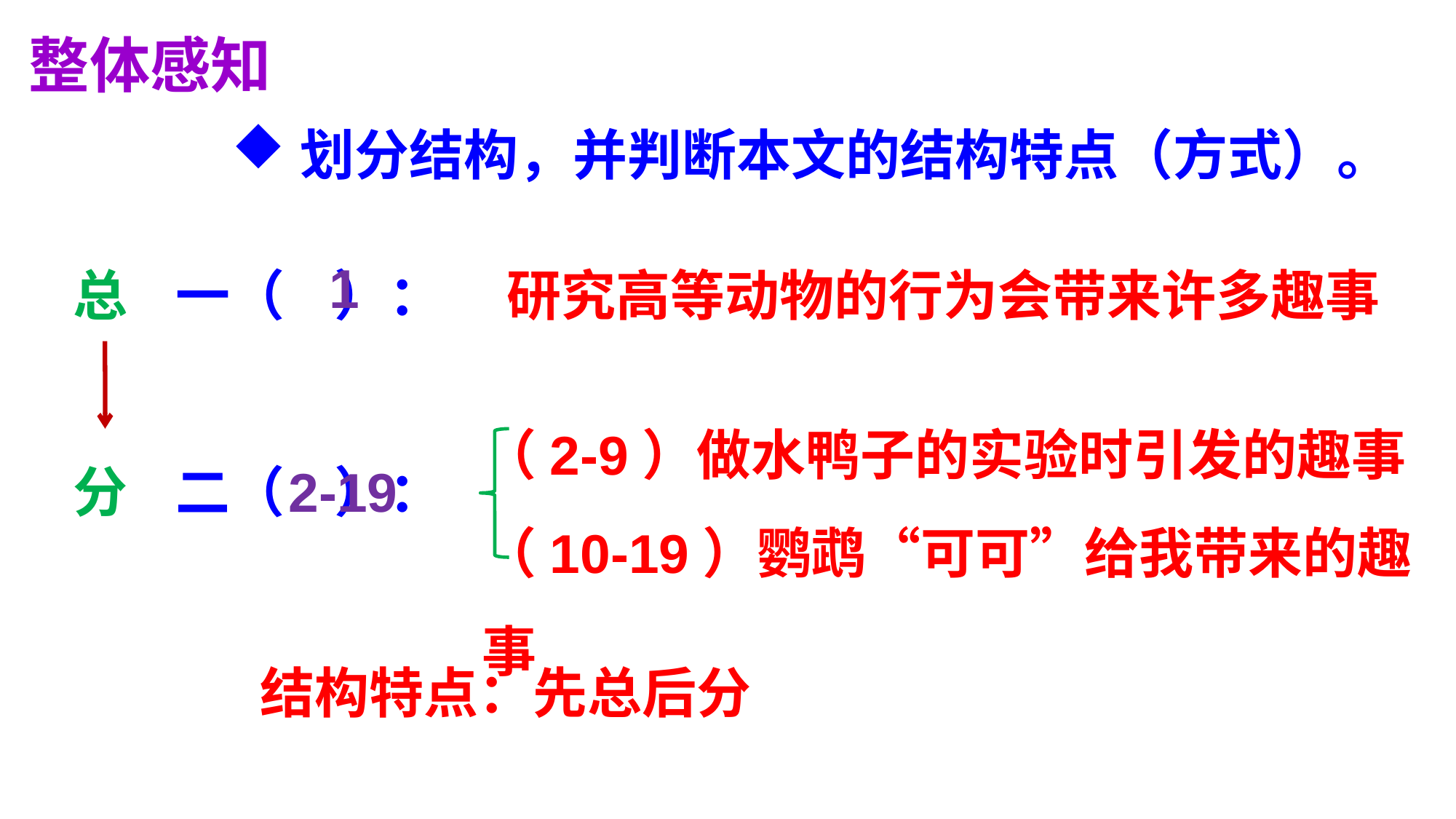

整体感知
划分结构，并判断本文的结构特点（方式）。
1
总
一（    ）：

二（    ）：
研究高等动物的行为会带来许多趣事
（2-9）做水鸭子的实验时引发的趣事
（10-19）鹦鹉“可可”给我带来的趣事

分
2-19
结构特点：先总后分